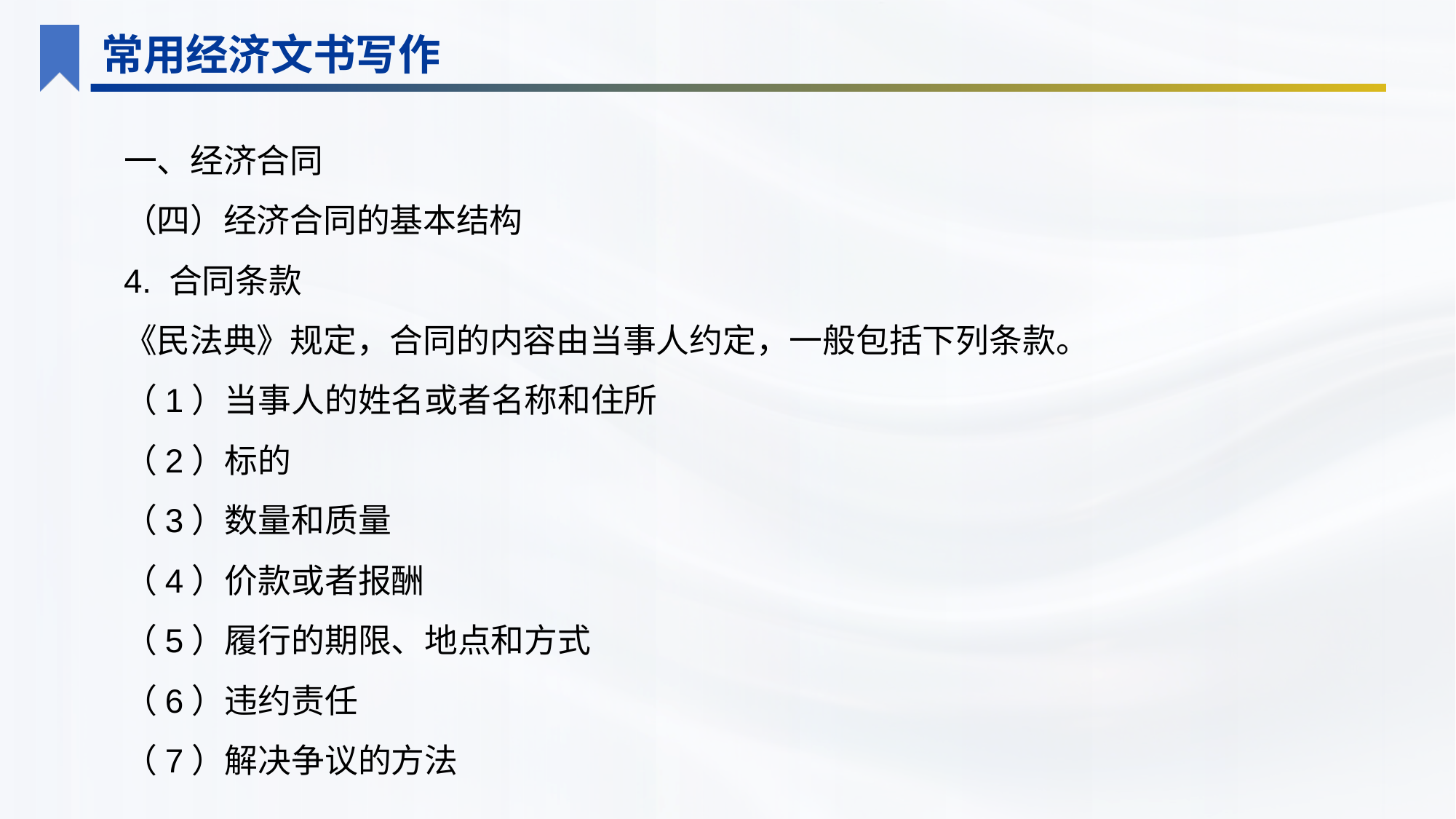

常用经济文书写作
一、经济合同
（四）经济合同的基本结构
4. 合同条款
《民法典》规定，合同的内容由当事人约定，一般包括下列条款。
（1）当事人的姓名或者名称和住所
（2）标的
（3）数量和质量
（4）价款或者报酬
（5）履行的期限、地点和方式
（6）违约责任
（7）解决争议的方法